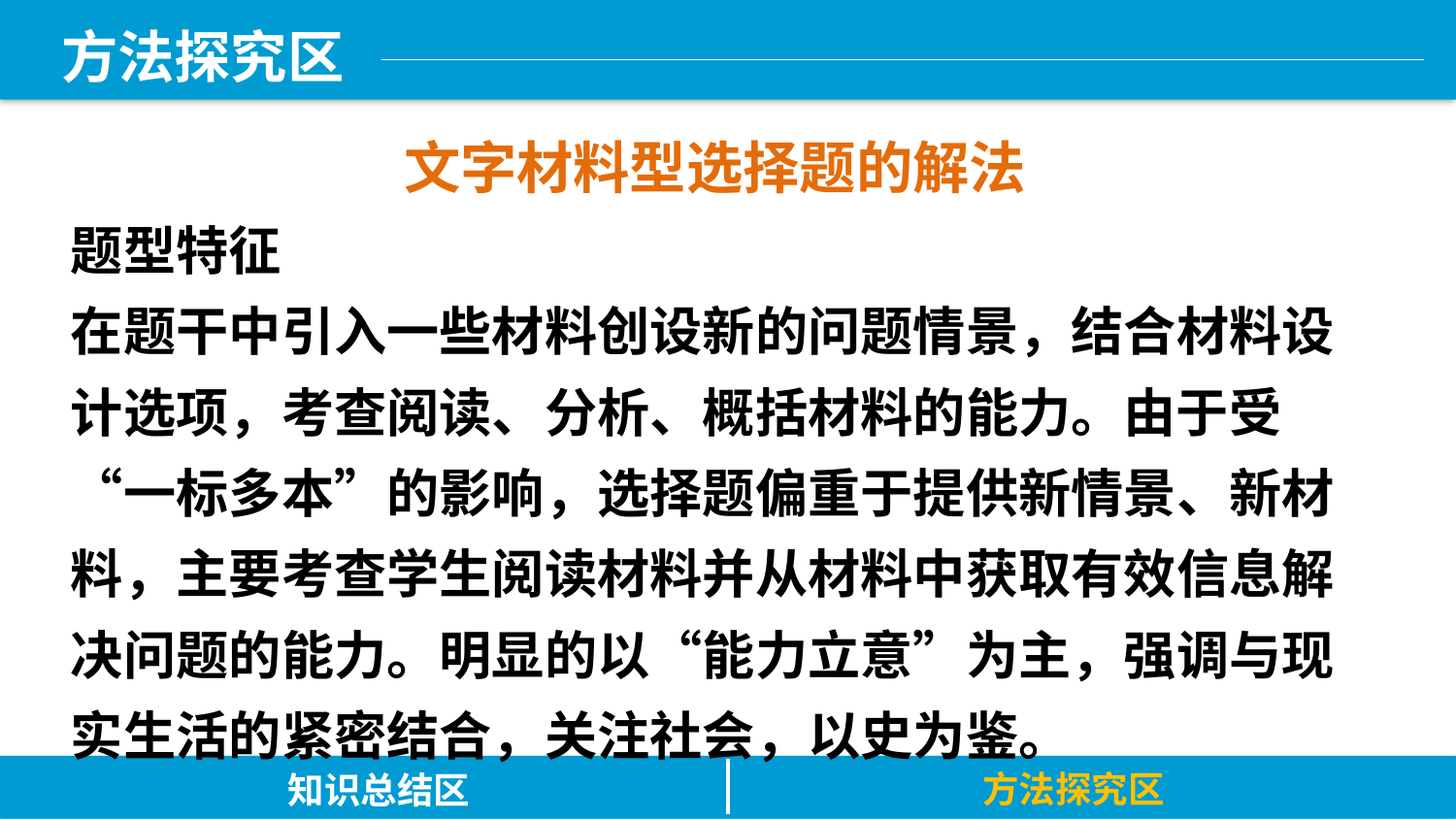

方法探究区
文字材料型选择题的解法
题型特征
在题干中引入一些材料创设新的问题情景，结合材料设计选项，考查阅读、分析、概括材料的能力。由于受“一标多本”的影响，选择题偏重于提供新情景、新材料，主要考查学生阅读材料并从材料中获取有效信息解决问题的能力。明显的以“能力立意”为主，强调与现实生活的紧密结合，关注社会，以史为鉴。
方法探究区
知识总结区